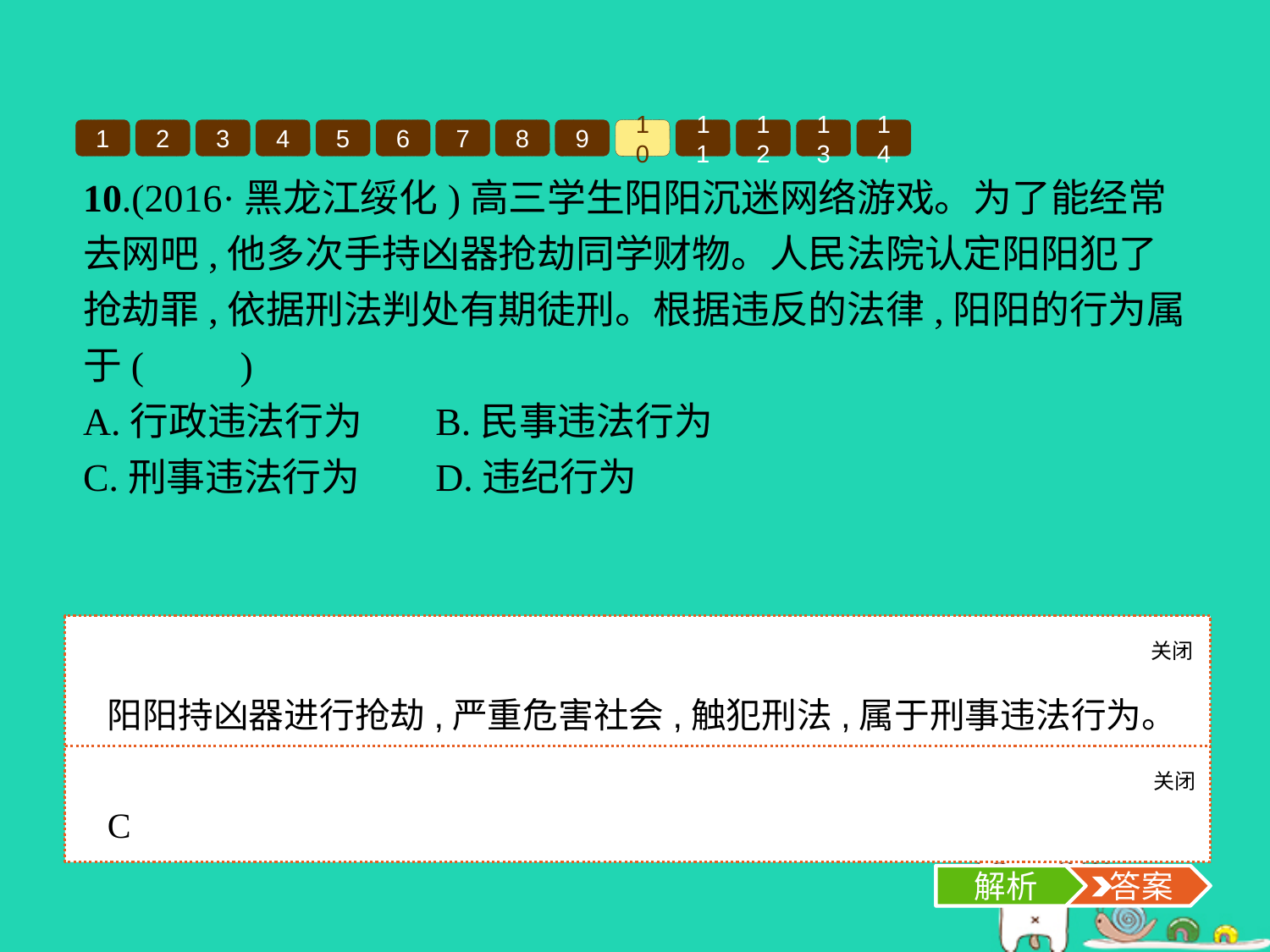

1
2
3
4
5
6
7
8
9
10
11
12
13
14
10.(2016·黑龙江绥化)高三学生阳阳沉迷网络游戏。为了能经常去网吧,他多次手持凶器抢劫同学财物。人民法院认定阳阳犯了抢劫罪,依据刑法判处有期徒刑。根据违反的法律,阳阳的行为属于(　　)
A.行政违法行为	B.民事违法行为
C.刑事违法行为	D.违纪行为

关闭
解析

阳阳持凶器进行抢劫,严重危害社会,触犯刑法,属于刑事违法行为。

关闭
解析
  答案

C
解析
  答案